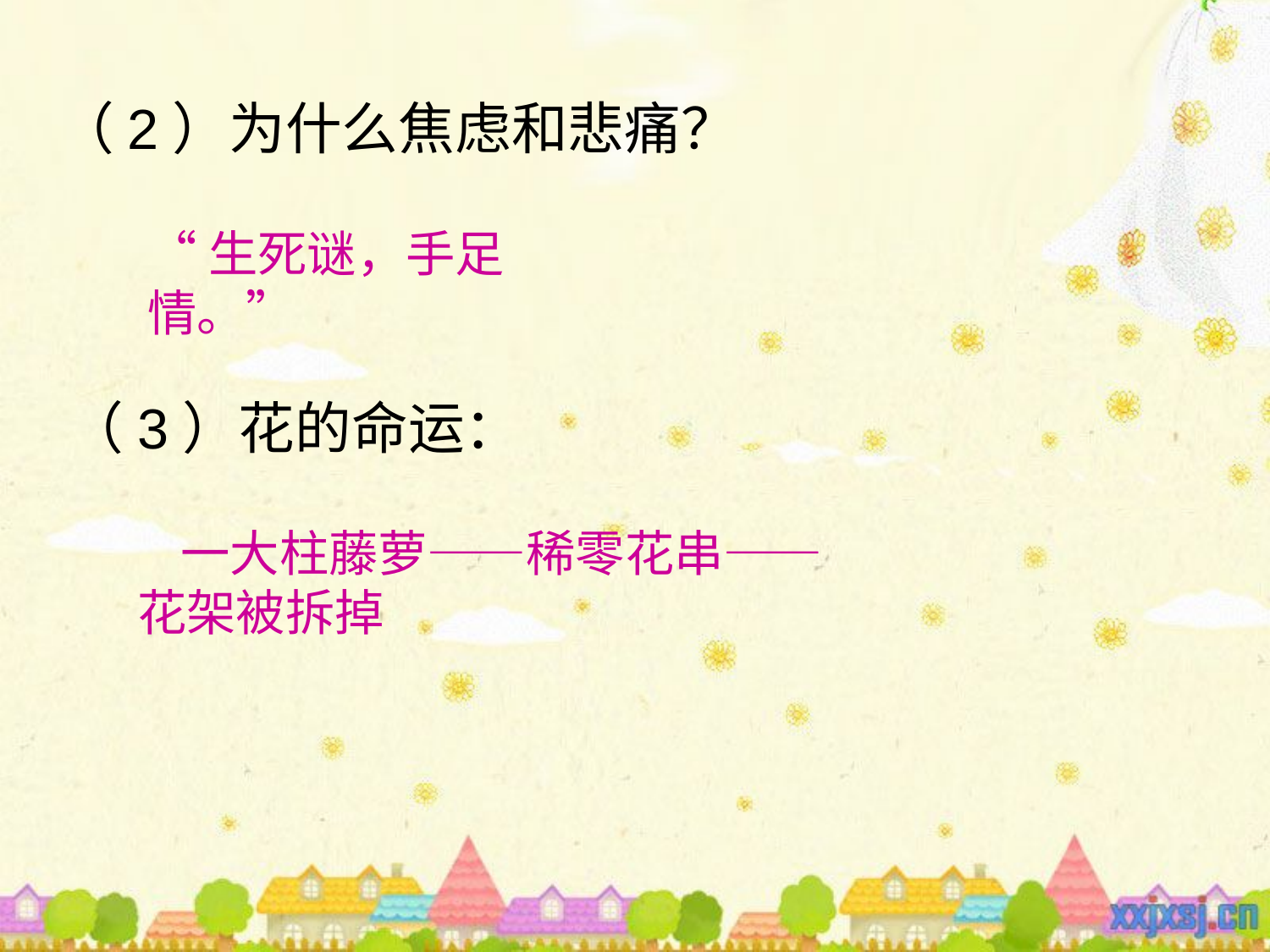

（2）为什么焦虑和悲痛？
“生死谜，手足情。”
（3）花的命运：
     一大柱藤萝——稀零花串——花架被拆掉